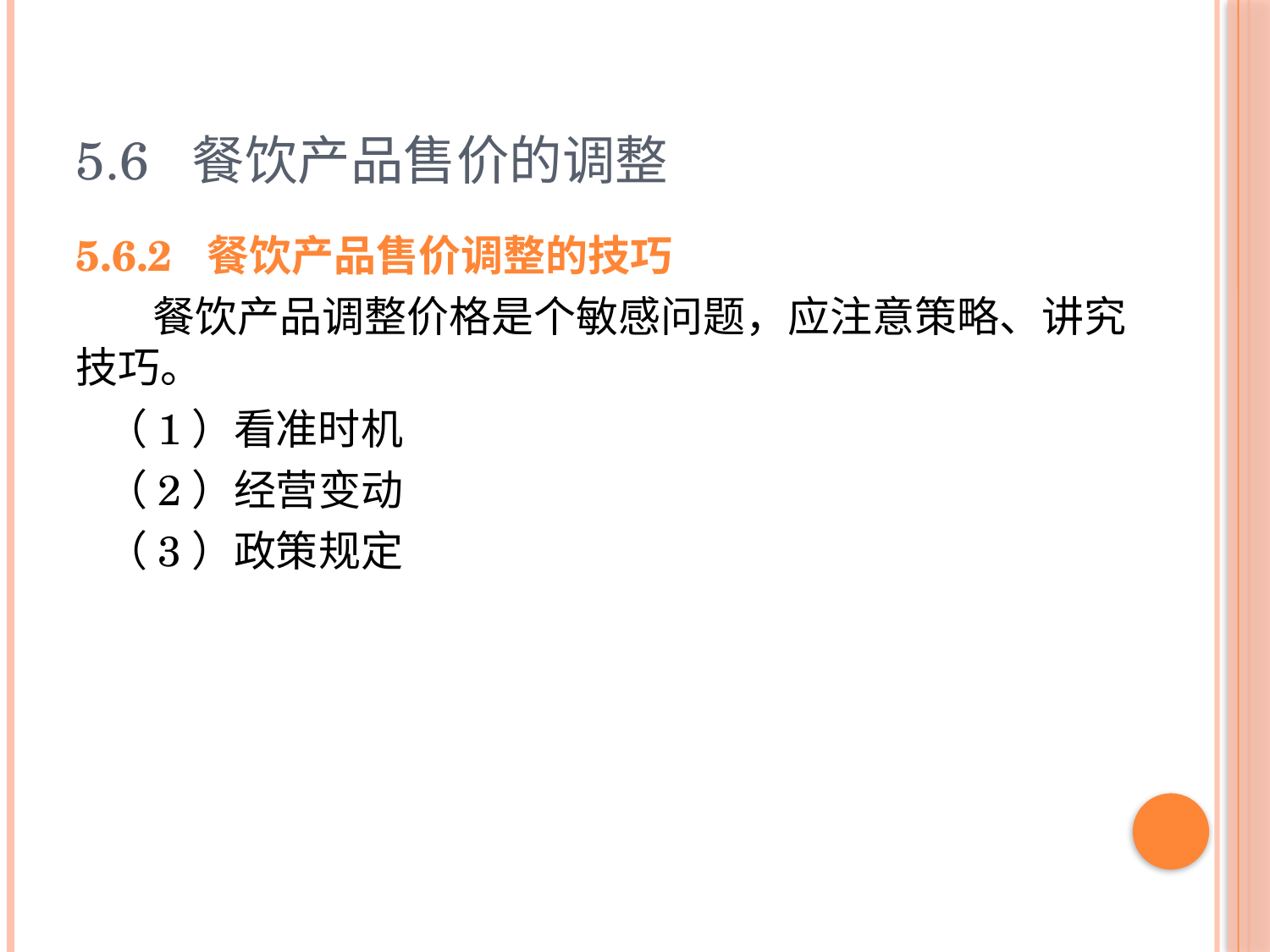

# 5.6  餐饮产品售价的调整
5.6.2  餐饮产品售价调整的技巧
       餐饮产品调整价格是个敏感问题，应注意策略、讲究技巧。
  （1）看准时机
  （2）经营变动
  （3）政策规定